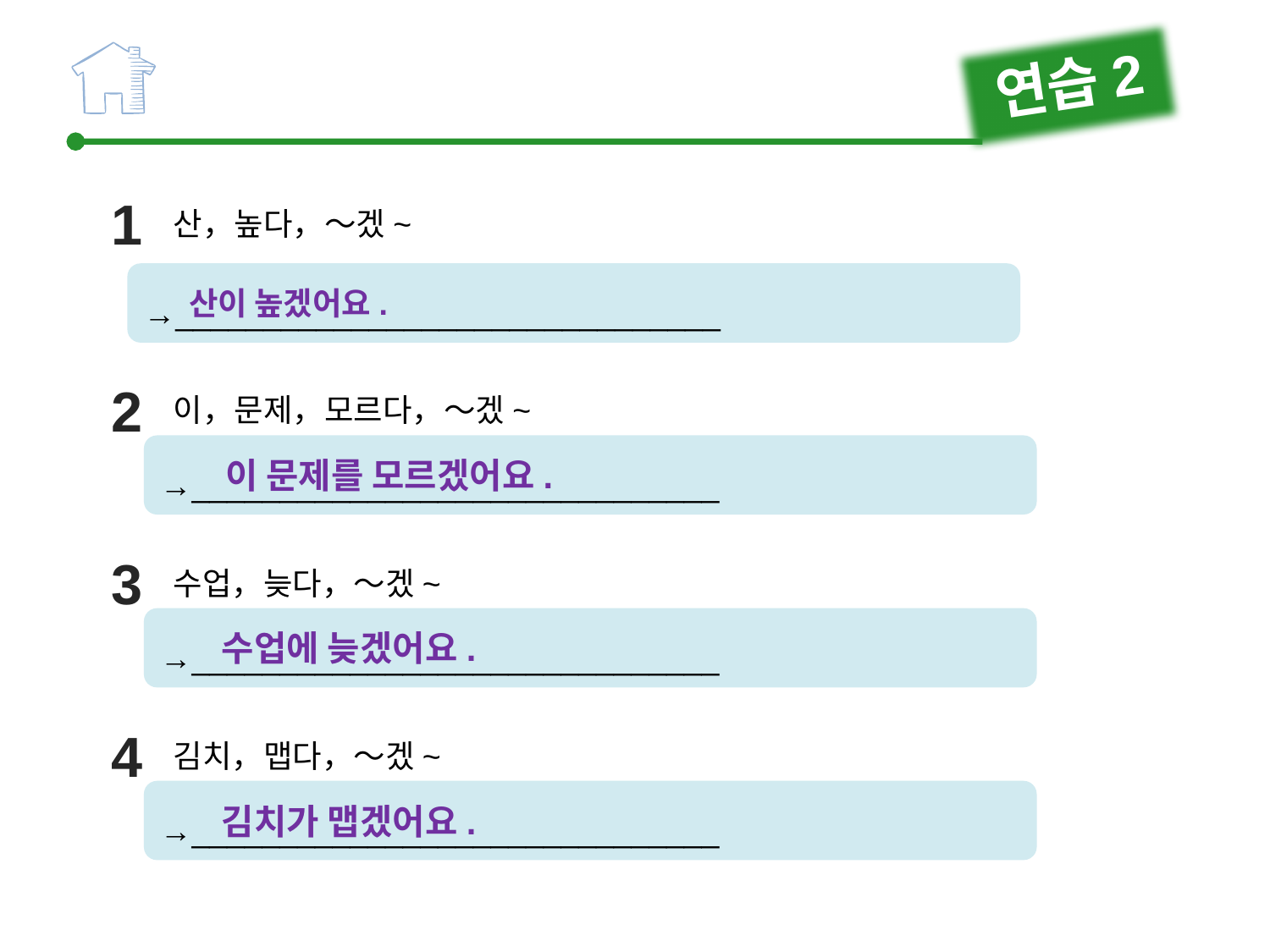

연습2

1
산，높다，～겠~
→_______________________________
산이 높겠어요.
2
이，문제，모르다，～겠~
→______________________________
이 문제를 모르겠어요.
3
수업，늦다，～겠~
→______________________________
수업에 늦겠어요.
4
김치，맵다，～겠~
→______________________________
김치가 맵겠어요.